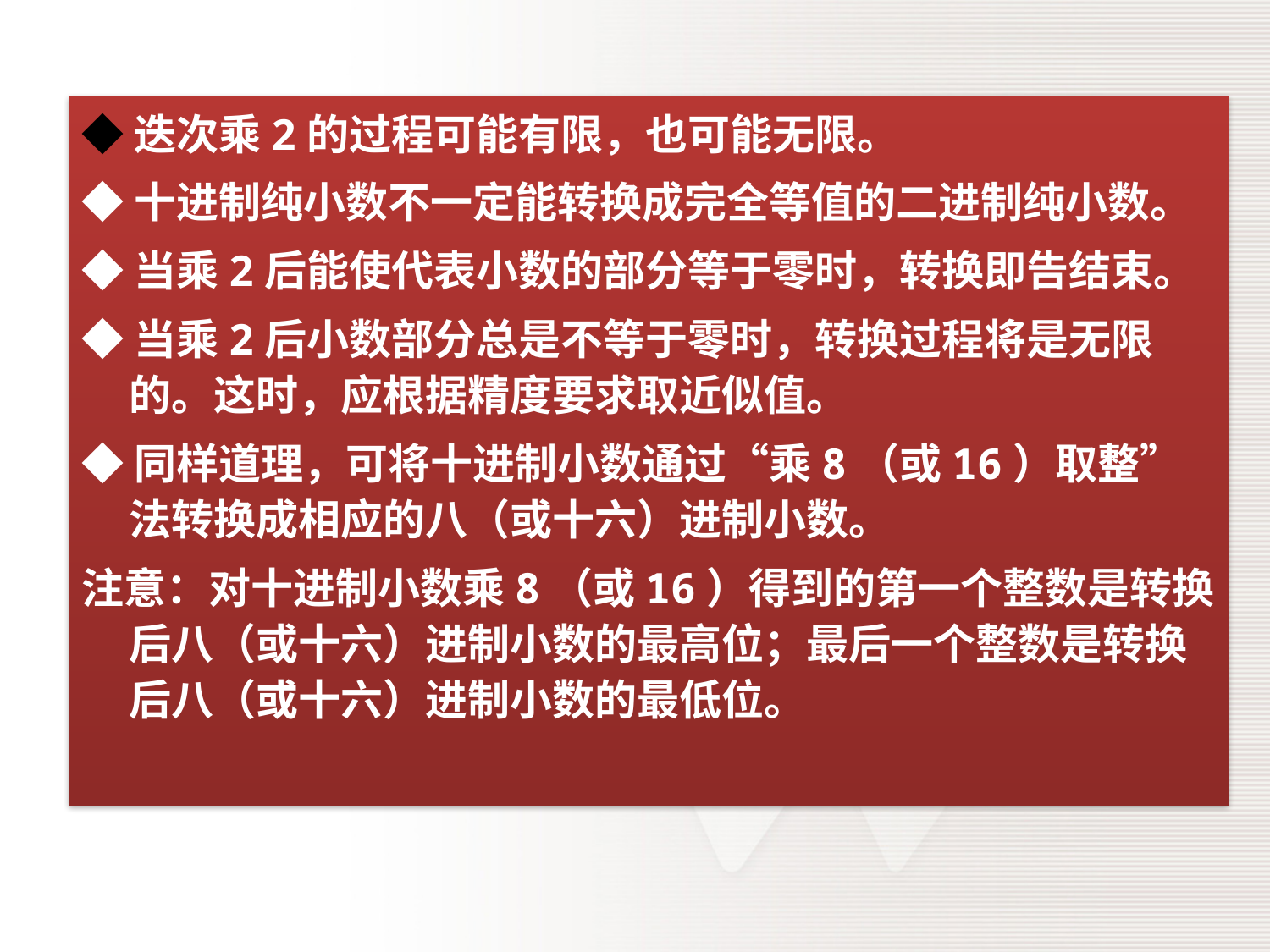

◆迭次乘2的过程可能有限，也可能无限。
◆十进制纯小数不一定能转换成完全等值的二进制纯小数。
◆当乘2后能使代表小数的部分等于零时，转换即告结束。
◆当乘2后小数部分总是不等于零时，转换过程将是无限的。这时，应根据精度要求取近似值。
◆同样道理，可将十进制小数通过“乘8（或16）取整”法转换成相应的八（或十六）进制小数。
注意：对十进制小数乘8（或16）得到的第一个整数是转换后八（或十六）进制小数的最高位；最后一个整数是转换后八（或十六）进制小数的最低位。